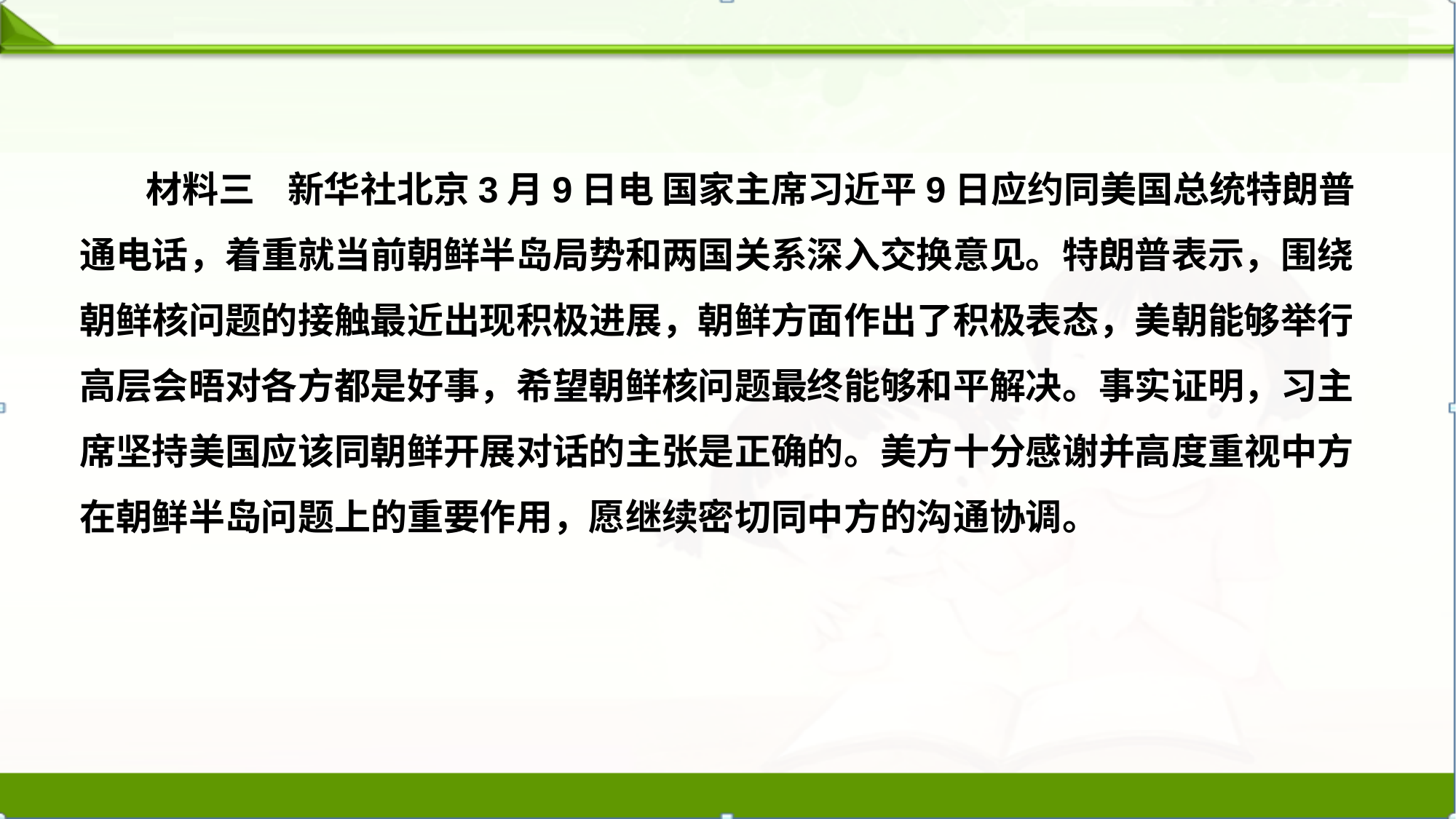

材料三    新华社北京3月9日电 国家主席习近平9日应约同美国总统特朗普通电话，着重就当前朝鲜半岛局势和两国关系深入交换意见。特朗普表示，围绕朝鲜核问题的接触最近出现积极进展，朝鲜方面作出了积极表态，美朝能够举行高层会晤对各方都是好事，希望朝鲜核问题最终能够和平解决。事实证明，习主席坚持美国应该同朝鲜开展对话的主张是正确的。美方十分感谢并高度重视中方在朝鲜半岛问题上的重要作用，愿继续密切同中方的沟通协调。